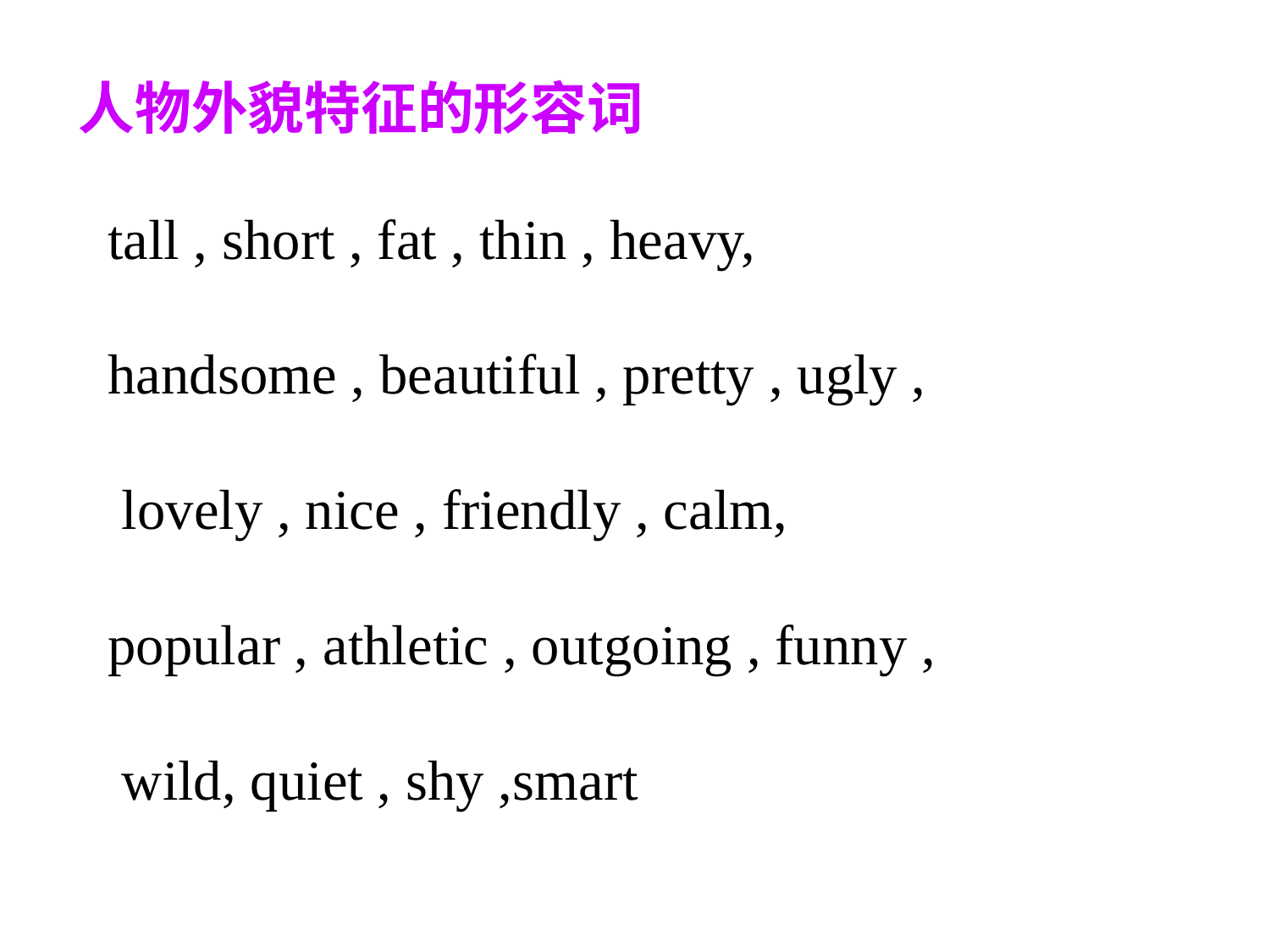

人物外貌特征的形容词
tall , short , fat , thin , heavy,

handsome , beautiful , pretty , ugly ,

 lovely , nice , friendly , calm,

popular , athletic , outgoing , funny ,

 wild, quiet , shy ,smart